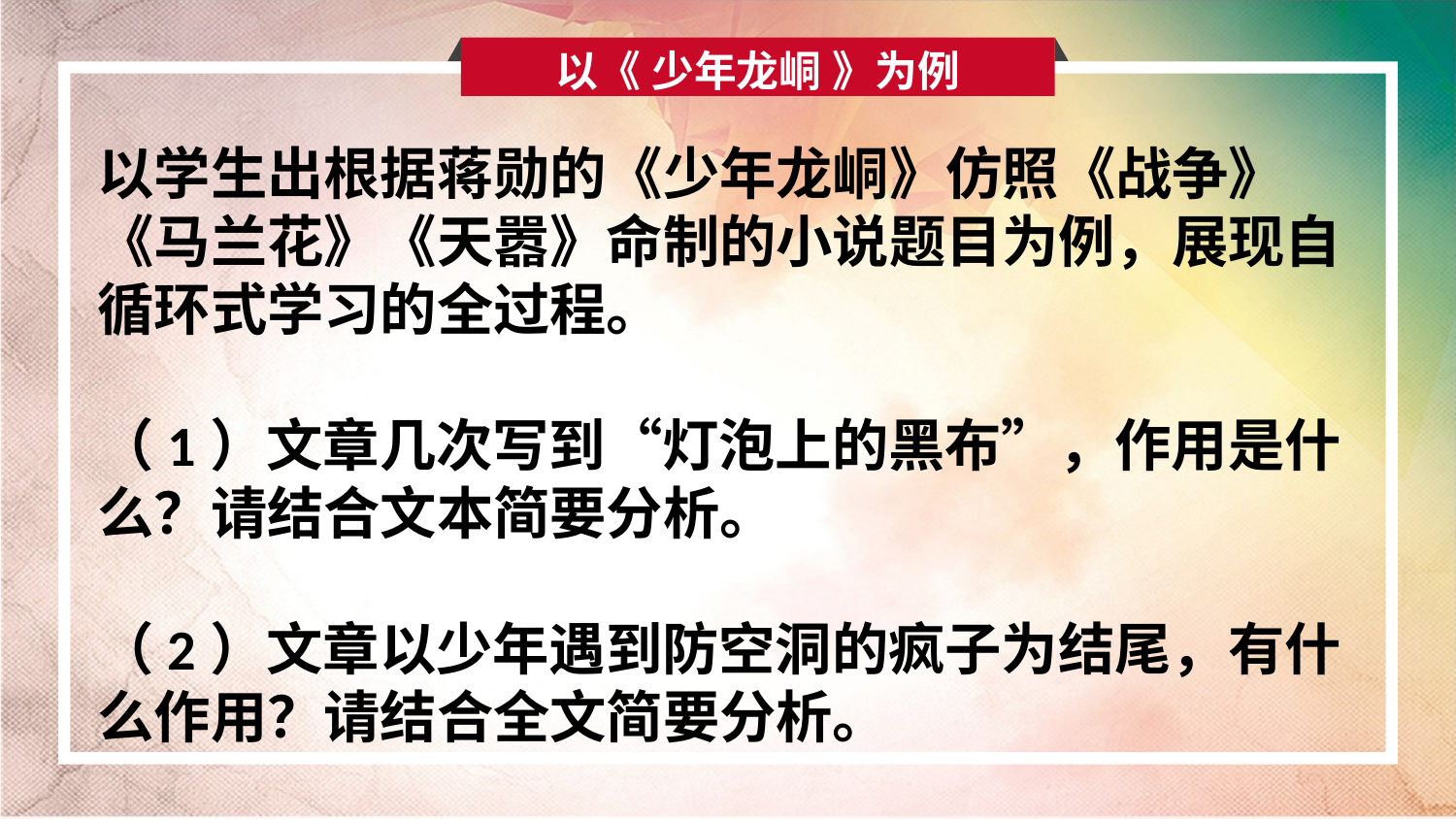

以《 少年龙峒 》为例

以学生出根据蒋勋的《少年龙峒》仿照《战争》《马兰花》《天嚣》命制的小说题目为例，展现自循环式学习的全过程。

（1）文章几次写到“灯泡上的黑布”，作用是什么？请结合文本简要分析。

（2）文章以少年遇到防空洞的疯子为结尾，有什么作用？请结合全文简要分析。